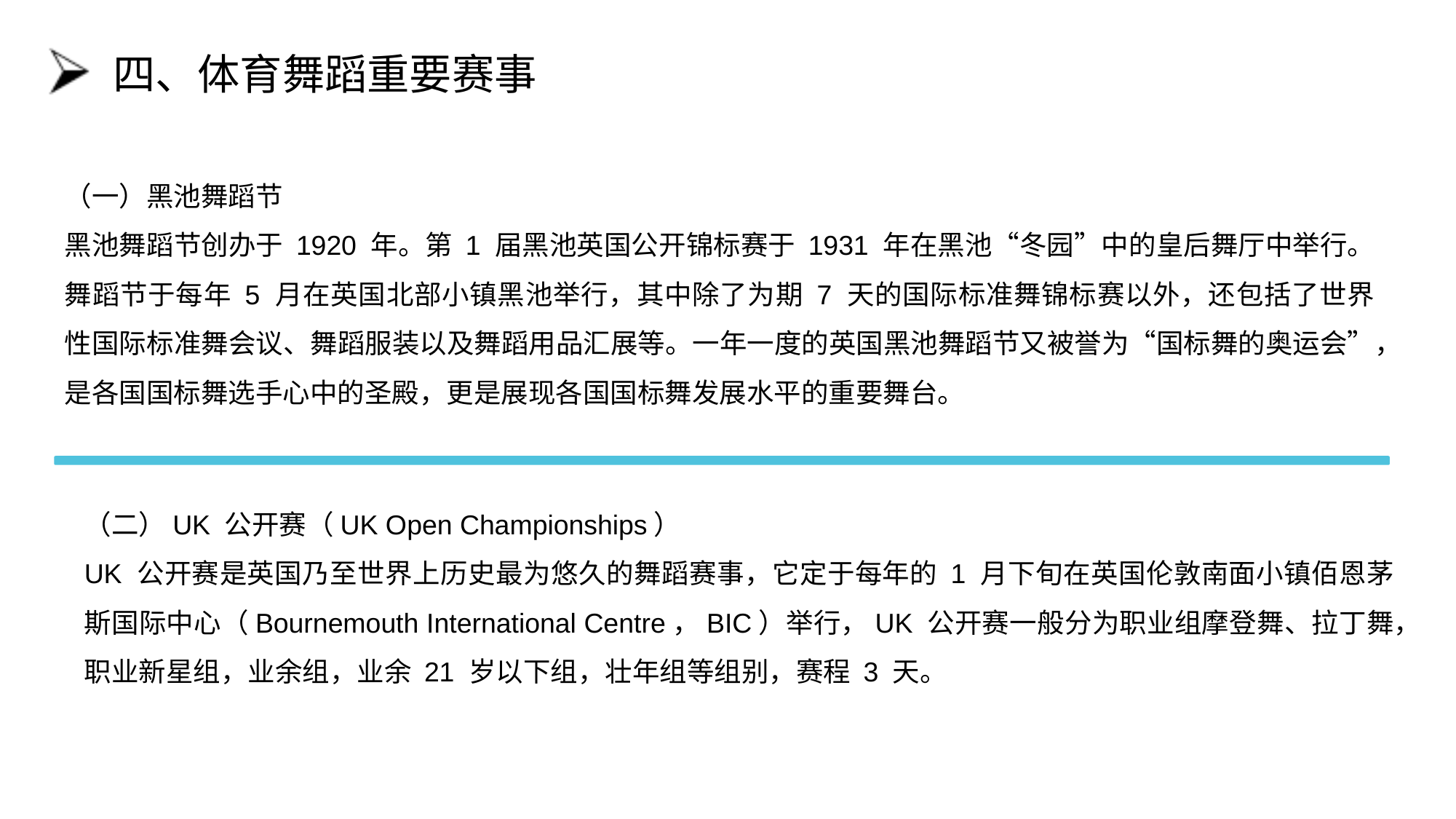

# 四、体育舞蹈重要赛事
（一）黑池舞蹈节
黑池舞蹈节创办于 1920 年。第 1 届黑池英国公开锦标赛于 1931 年在黑池“冬园”中的皇后舞厅中举行。舞蹈节于每年 5 月在英国北部小镇黑池举行，其中除了为期 7 天的国际标准舞锦标赛以外，还包括了世界性国际标准舞会议、舞蹈服装以及舞蹈用品汇展等。一年一度的英国黑池舞蹈节又被誉为“国标舞的奥运会”，是各国国标舞选手心中的圣殿，更是展现各国国标舞发展水平的重要舞台。

（二）UK 公开赛（UK Open Championships）
UK 公开赛是英国乃至世界上历史最为悠久的舞蹈赛事，它定于每年的 1 月下旬在英国伦敦南面小镇佰恩茅斯国际中心（Bournemouth International Centre，BIC）举行，UK 公开赛一般分为职业组摩登舞、拉丁舞，职业新星组，业余组，业余 21 岁以下组，壮年组等组别，赛程 3 天。